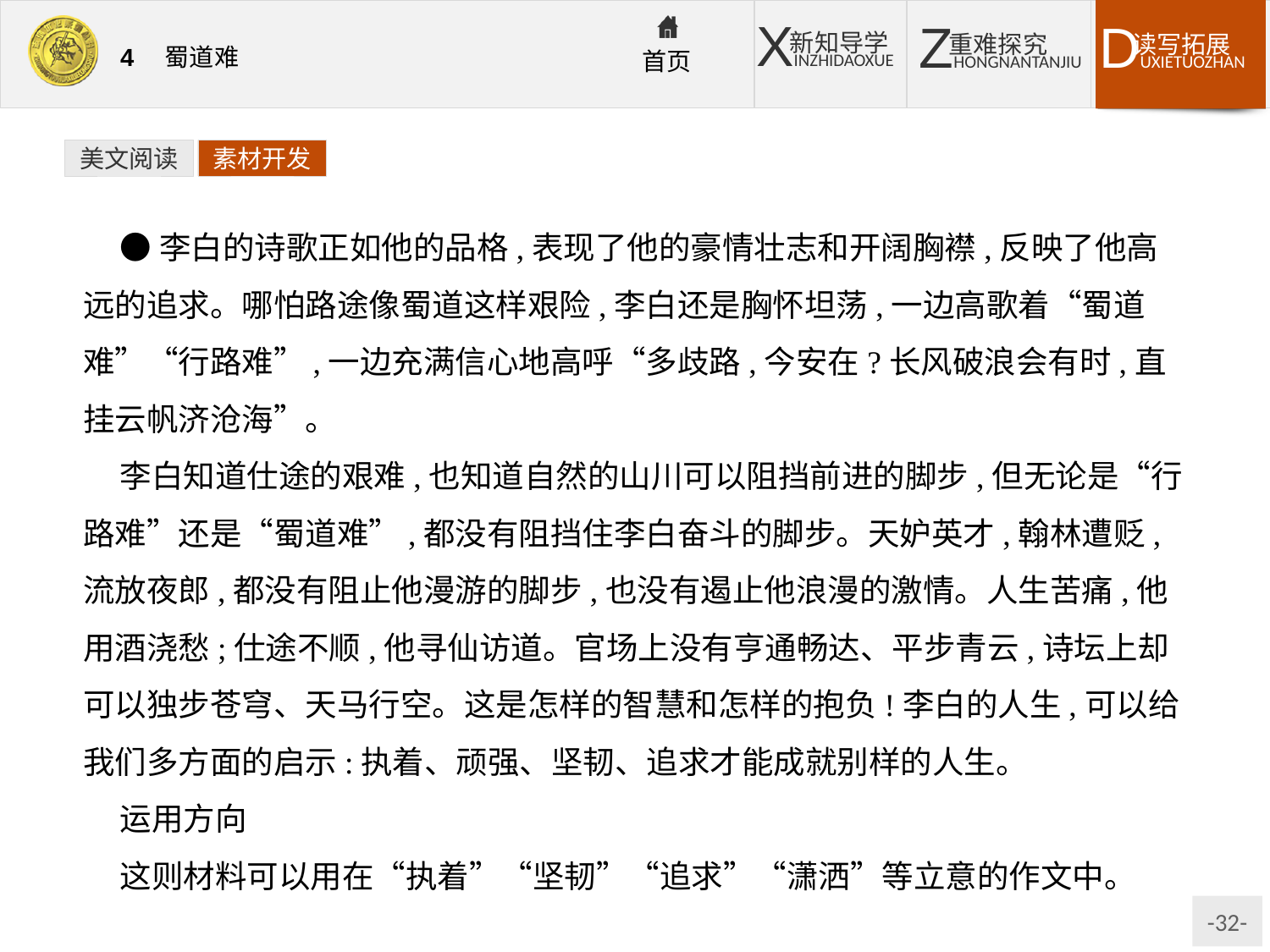

美文阅读
素材开发
●李白的诗歌正如他的品格,表现了他的豪情壮志和开阔胸襟,反映了他高远的追求。哪怕路途像蜀道这样艰险,李白还是胸怀坦荡,一边高歌着“蜀道难”“行路难”,一边充满信心地高呼“多歧路,今安在?长风破浪会有时,直挂云帆济沧海”。
李白知道仕途的艰难,也知道自然的山川可以阻挡前进的脚步,但无论是“行路难”还是“蜀道难”,都没有阻挡住李白奋斗的脚步。天妒英才,翰林遭贬,流放夜郎,都没有阻止他漫游的脚步,也没有遏止他浪漫的激情。人生苦痛,他用酒浇愁;仕途不顺,他寻仙访道。官场上没有亨通畅达、平步青云,诗坛上却可以独步苍穹、天马行空。这是怎样的智慧和怎样的抱负!李白的人生,可以给我们多方面的启示:执着、顽强、坚韧、追求才能成就别样的人生。
运用方向
这则材料可以用在“执着”“坚韧”“追求”“潇洒”等立意的作文中。